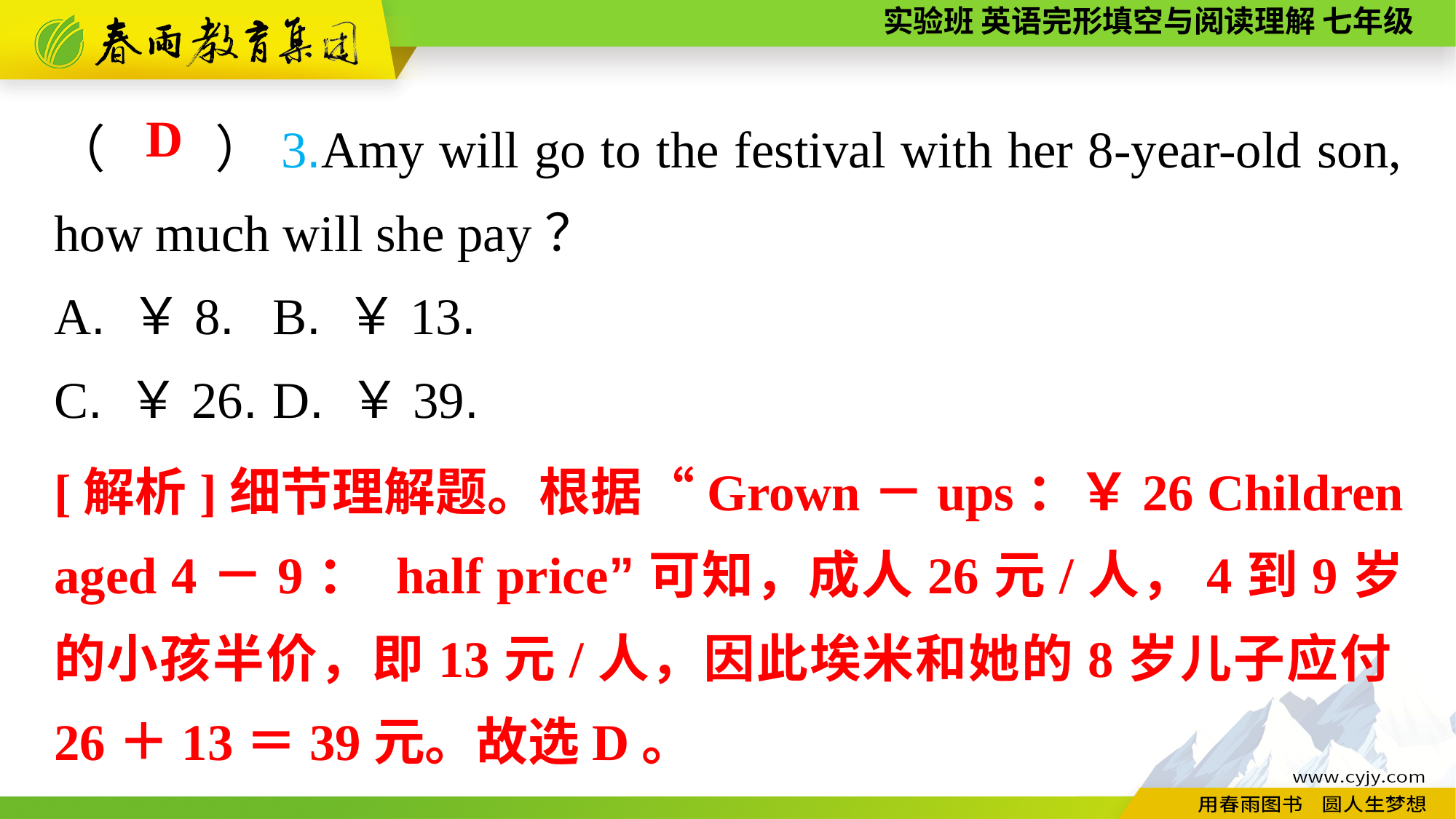

（　　）3.Amy will go to the festival with her 8-year-old son, how much will she pay？
A. ￥8.	B. ￥13.
C. ￥26.	D. ￥39.
D
[解析]细节理解题。根据“Grown－ups：￥26 Children aged 4－9： half price”可知，成人26元/人，4到9岁的小孩半价，即13元/人，因此埃米和她的8岁儿子应付26＋13＝39元。故选D。